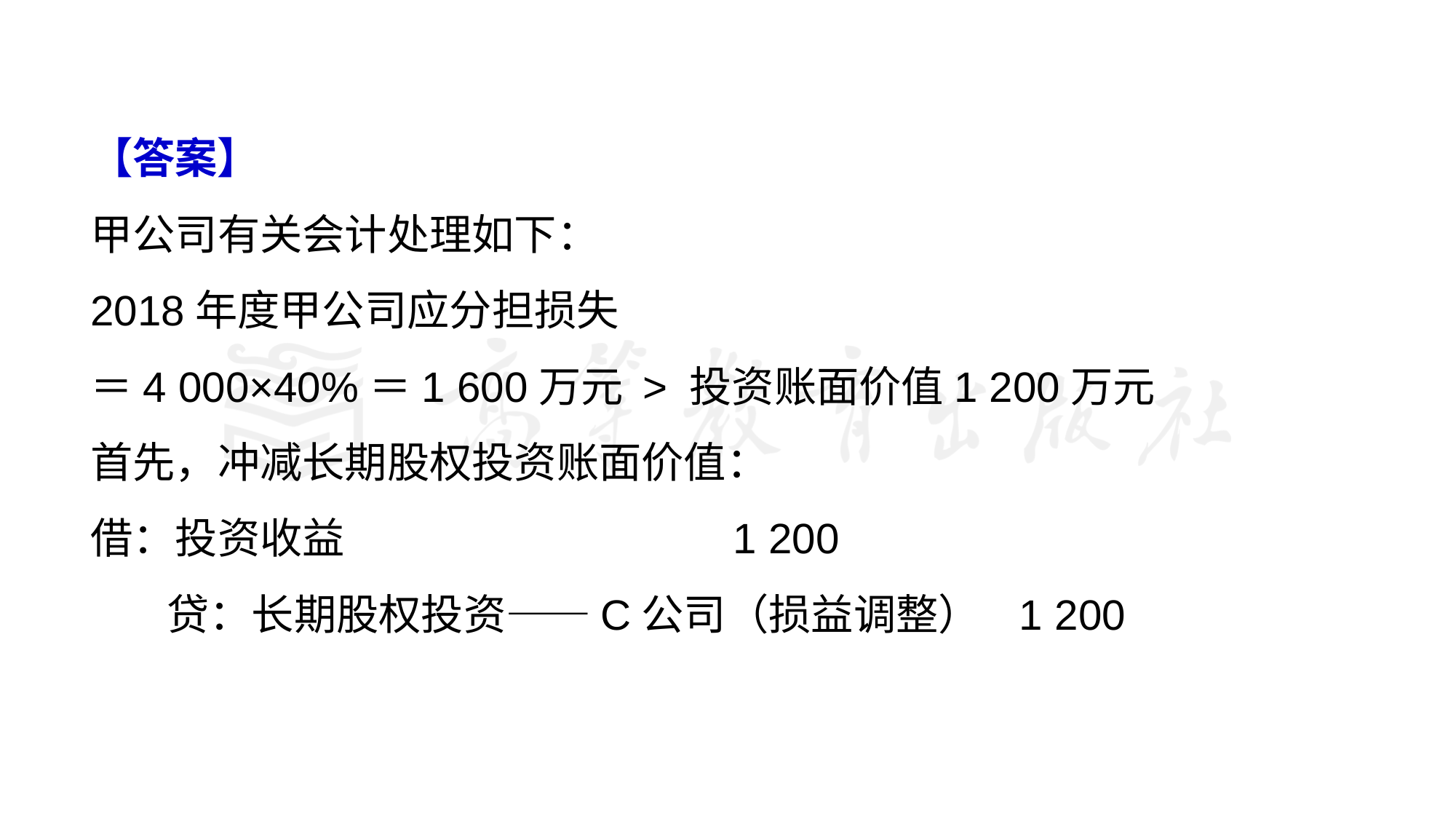

【答案】
甲公司有关会计处理如下：
2018年度甲公司应分担损失
＝4 000×40%＝1 600万元 > 投资账面价值1 200万元
首先，冲减长期股权投资账面价值：
借：投资收益                                        1 200
       贷：长期股权投资——C公司（损益调整）   1 200